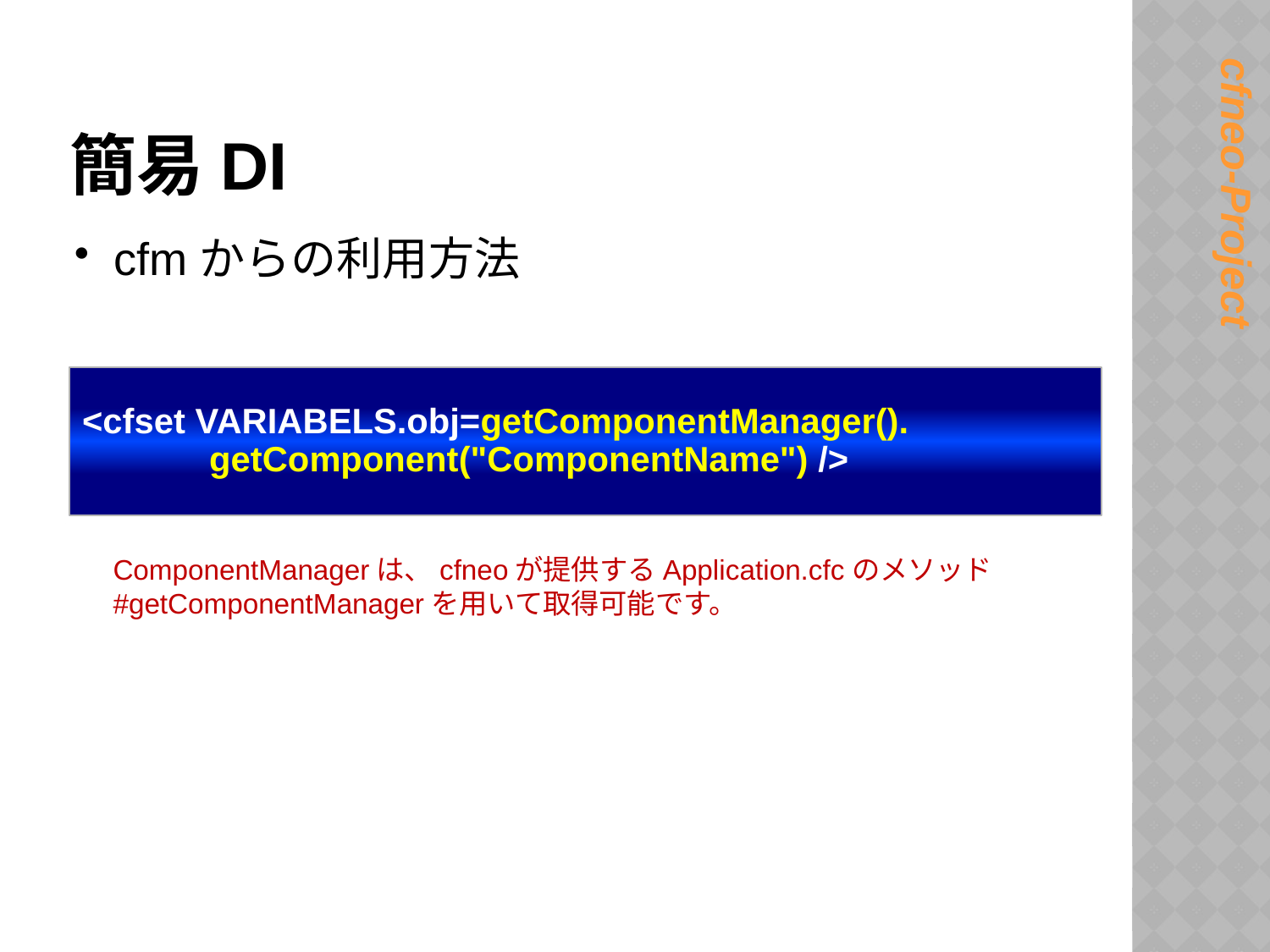

# 簡易DI
cfmからの利用方法
<cfset VARIABELS.obj=getComponentManager().
	getComponent("ComponentName") />
ComponentManagerは、cfneoが提供するApplication.cfcのメソッド#getComponentManagerを用いて取得可能です。